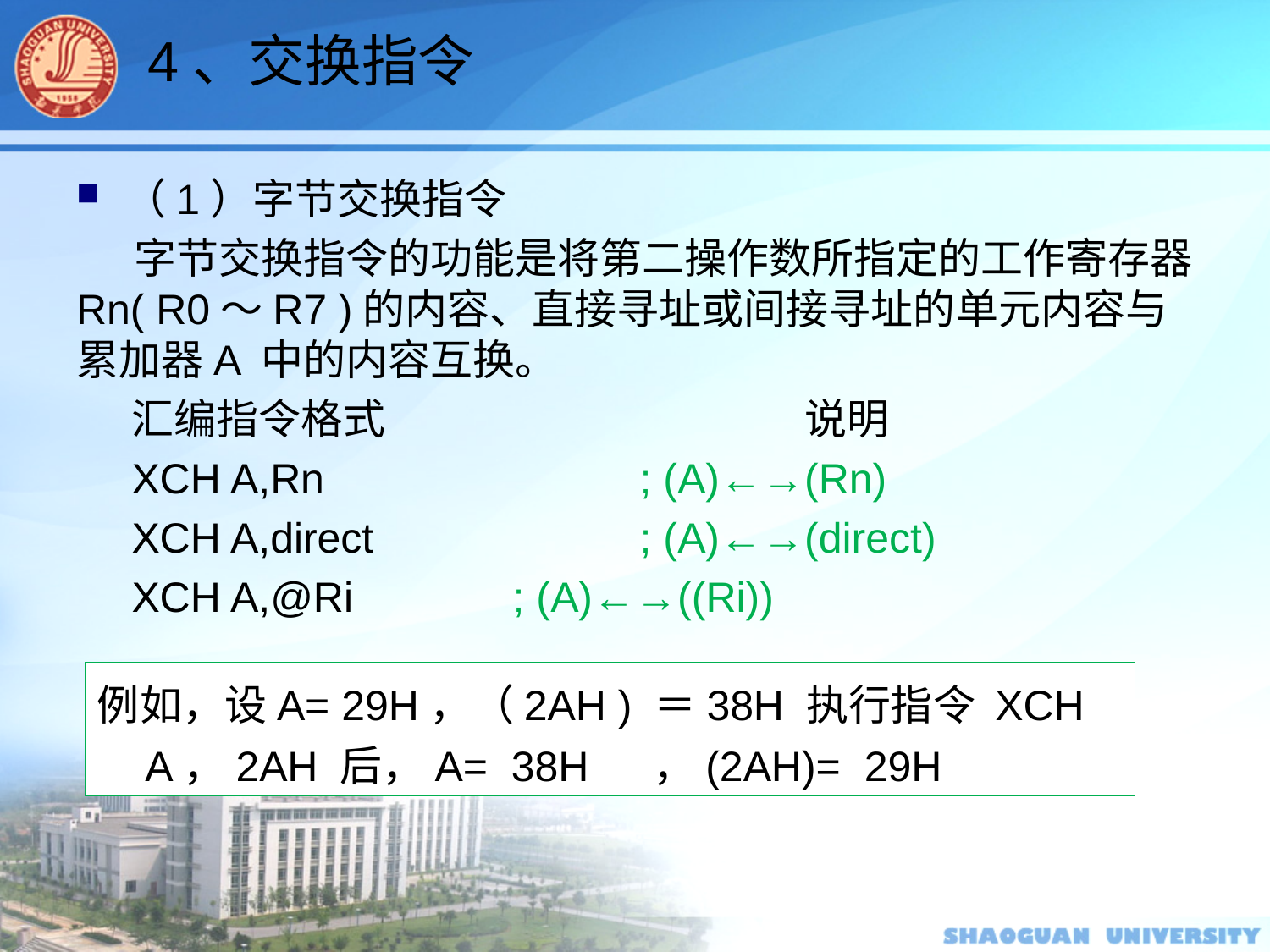

4、交换指令
（1）字节交换指令
     字节交换指令的功能是将第二操作数所指定的工作寄存器Rn( R0～R7 )的内容、直接寻址或间接寻址的单元内容与累加器A 中的内容互换。
汇编指令格式			    说明
XCH A,Rn			; (A)←→(Rn)
XCH A,direct 	 	; (A)←→(direct)
XCH A,@Ri 		; (A)←→((Ri))

例如，设A= 29H，（2AH ) ＝38H 执行指令 XCH   A，2AH 后，A=  38H	，(2AH)=  29H